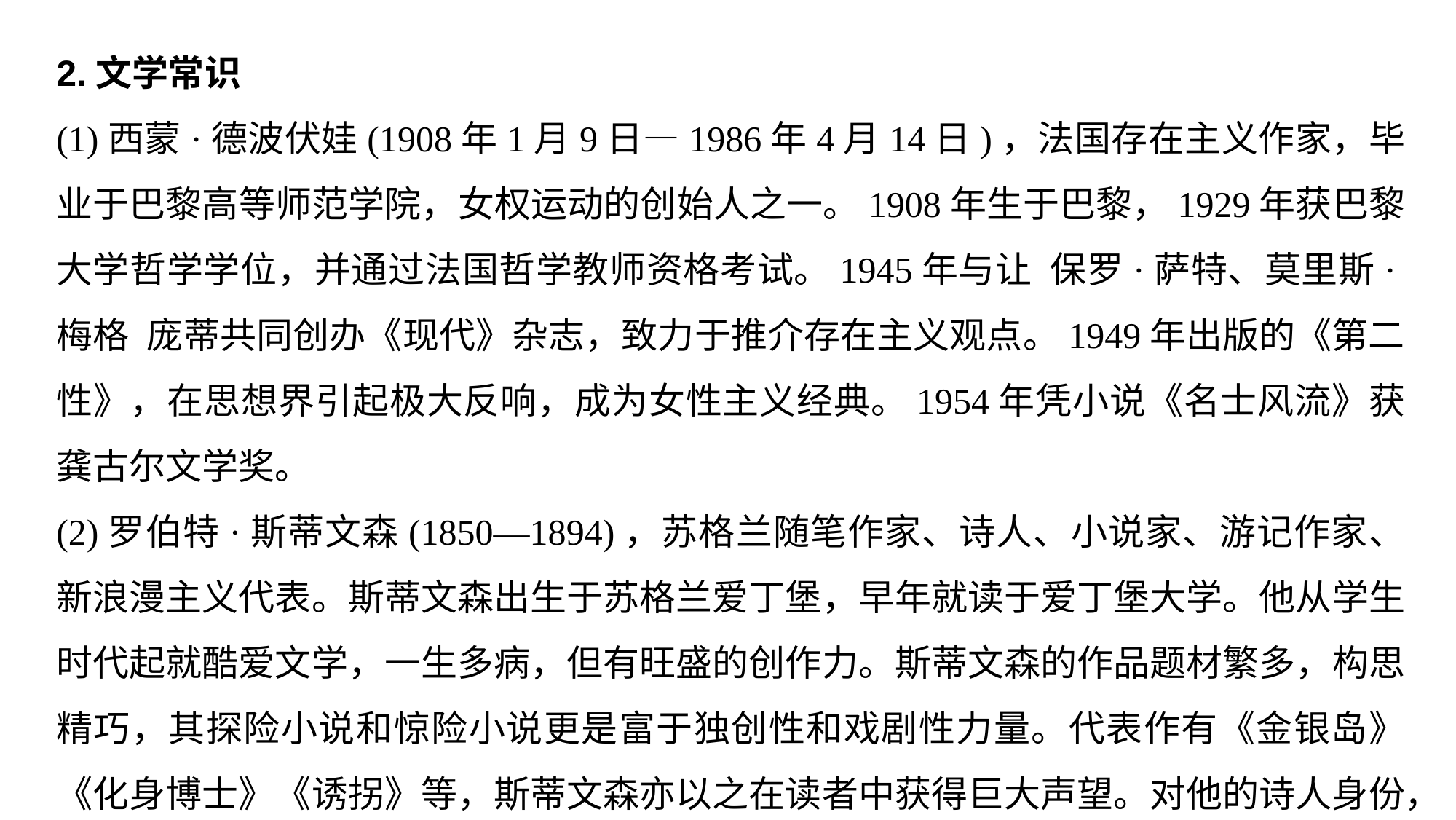

2.文学常识
(1)西蒙·德波伏娃(1908年1月9日—1986年4月14日)，法国存在主义作家，毕业于巴黎高等师范学院，女权运动的创始人之一。1908年生于巴黎，1929年获巴黎大学哲学学位，并通过法国哲学教师资格考试。1945年与让­保罗·萨特、莫里斯·梅格­庞蒂共同创办《现代》杂志，致力于推介存在主义观点。1949年出版的《第二性》，在思想界引起极大反响，成为女性主义经典。1954年凭小说《名士风流》获龚古尔文学奖。
(2)罗伯特·斯蒂文森(1850—1894)，苏格兰随笔作家、诗人、小说家、游记作家、新浪漫主义代表。斯蒂文森出生于苏格兰爱丁堡，早年就读于爱丁堡大学。他从学生时代起就酷爱文学，一生多病，但有旺盛的创作力。斯蒂文森的作品题材繁多，构思精巧，其探险小说和惊险小说更是富于独创性和戏剧性力量。代表作有《金银岛》《化身博士》《诱拐》等，斯蒂文森亦以之在读者中获得巨大声望。对他的诗人身份，一